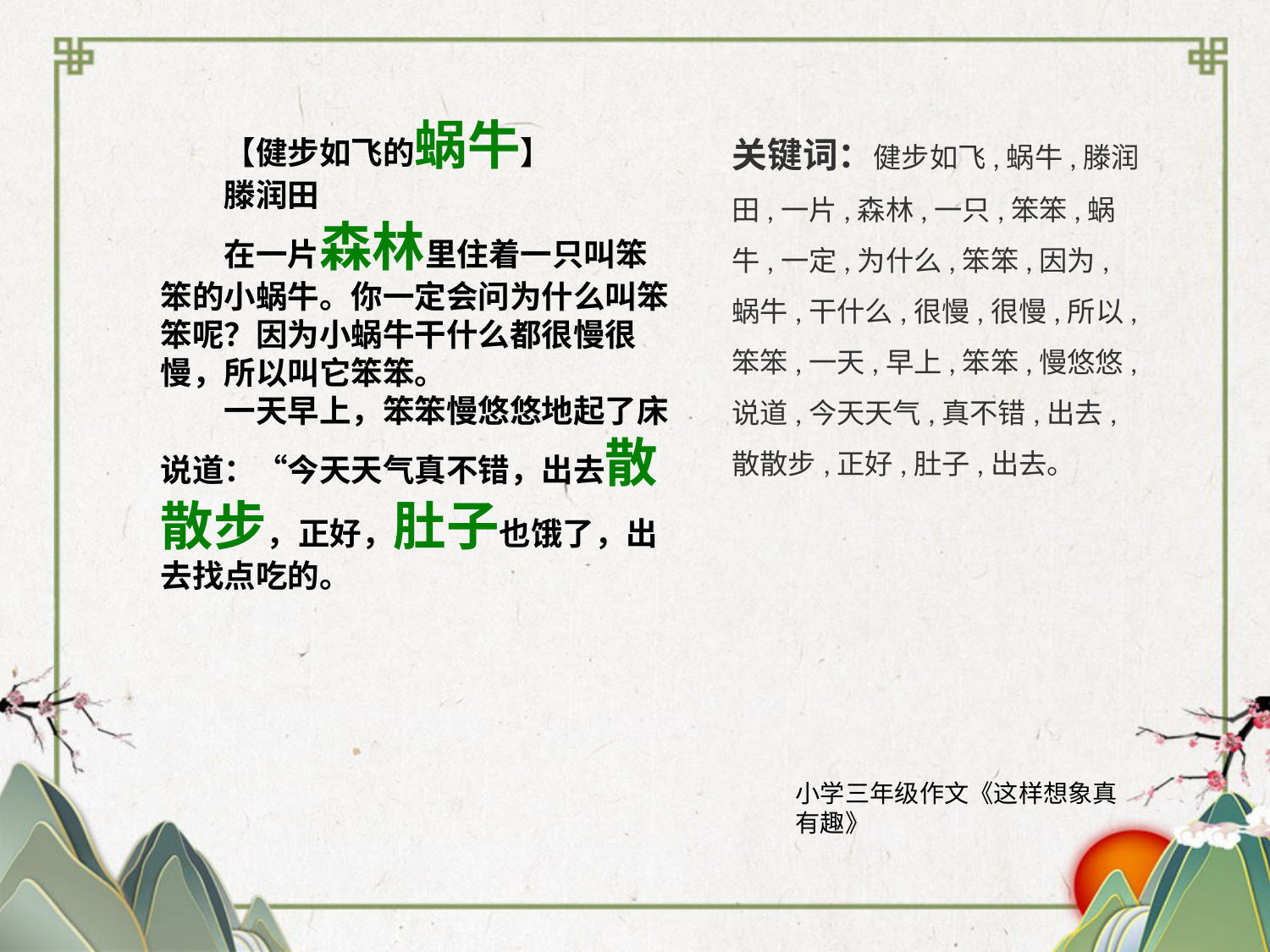

【健步如飞的蜗牛】
　　滕润田
　　在一片森林里住着一只叫笨笨的小蜗牛。你一定会问为什么叫笨笨呢？因为小蜗牛干什么都很慢很慢，所以叫它笨笨。
　　一天早上，笨笨慢悠悠地起了床说道：“今天天气真不错，出去散散步，正好，肚子也饿了，出去找点吃的。
关键词：健步如飞,蜗牛,滕润田,一片,森林,一只,笨笨,蜗牛,一定,为什么,笨笨,因为,蜗牛,干什么,很慢,很慢,所以,笨笨,一天,早上,笨笨,慢悠悠,说道,今天天气,真不错,出去,散散步,正好,肚子,出去。
小学三年级作文《这样想象真有趣》